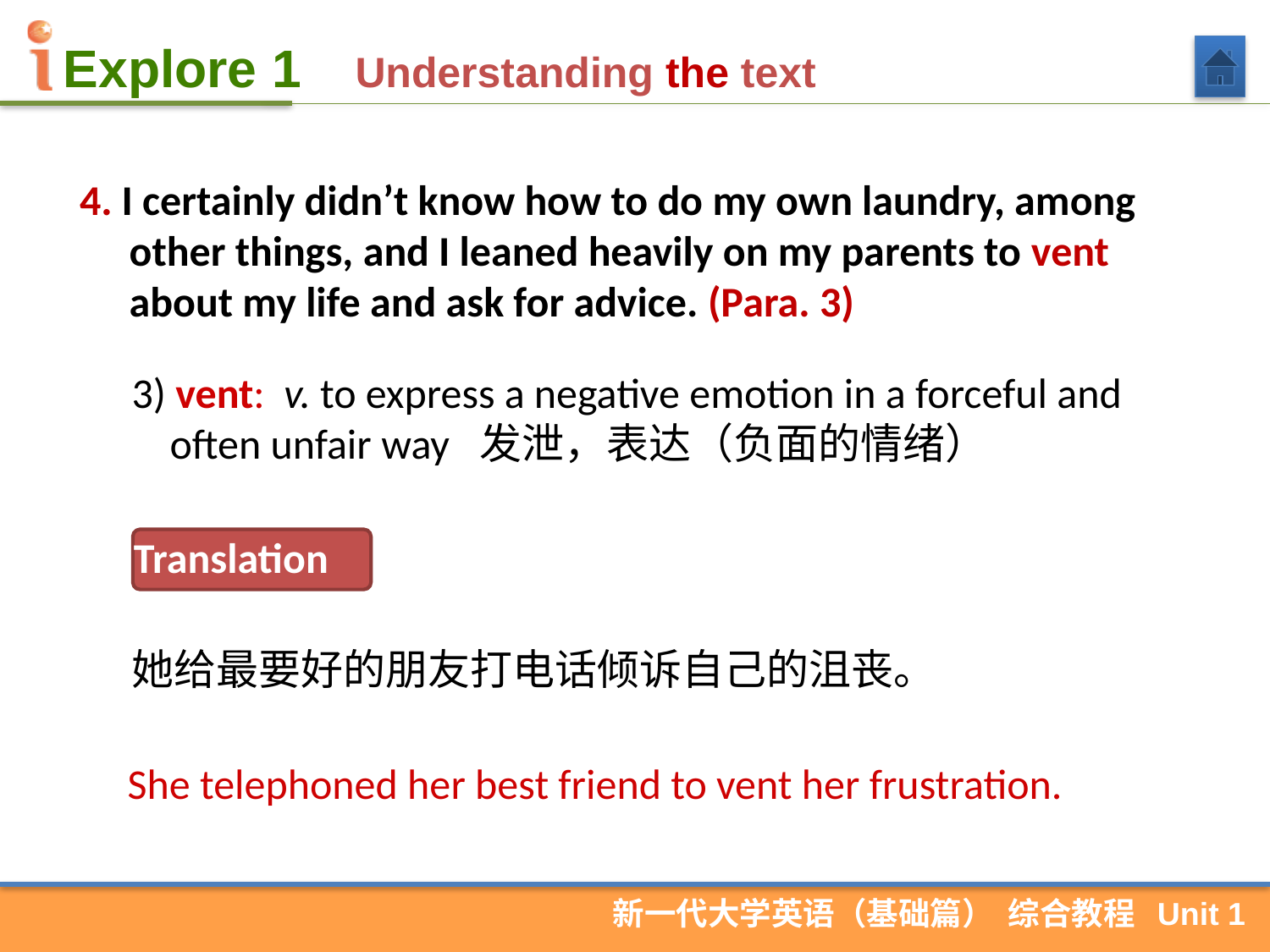

Understanding the text
4. I certainly didn’t know how to do my own laundry, among other things, and I leaned heavily on my parents to vent about my life and ask for advice. (Para. 3)
3) vent:  v. to express a negative emotion in a forceful and
often unfair way  发泄，表达（负面的情绪）
Translation

她给最要好的朋友打电话倾诉自己的沮丧。
She telephoned her best friend to vent her frustration.